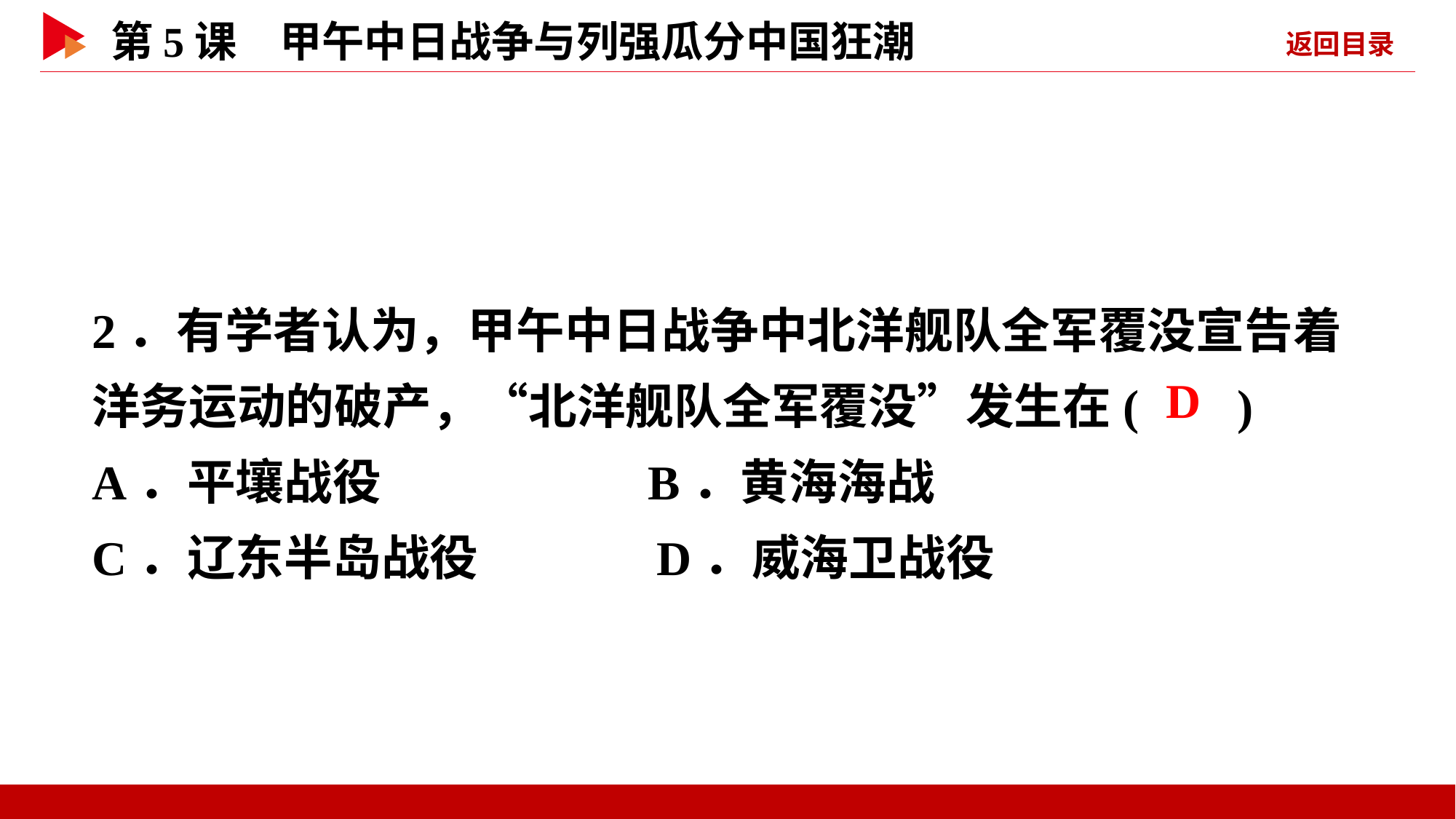

2．有学者认为，甲午中日战争中北洋舰队全军覆没宣告着洋务运动的破产，“北洋舰队全军覆没”发生在(        )
A．平壤战役                       B．黄海海战
C．辽东半岛战役               D．威海卫战役
   D